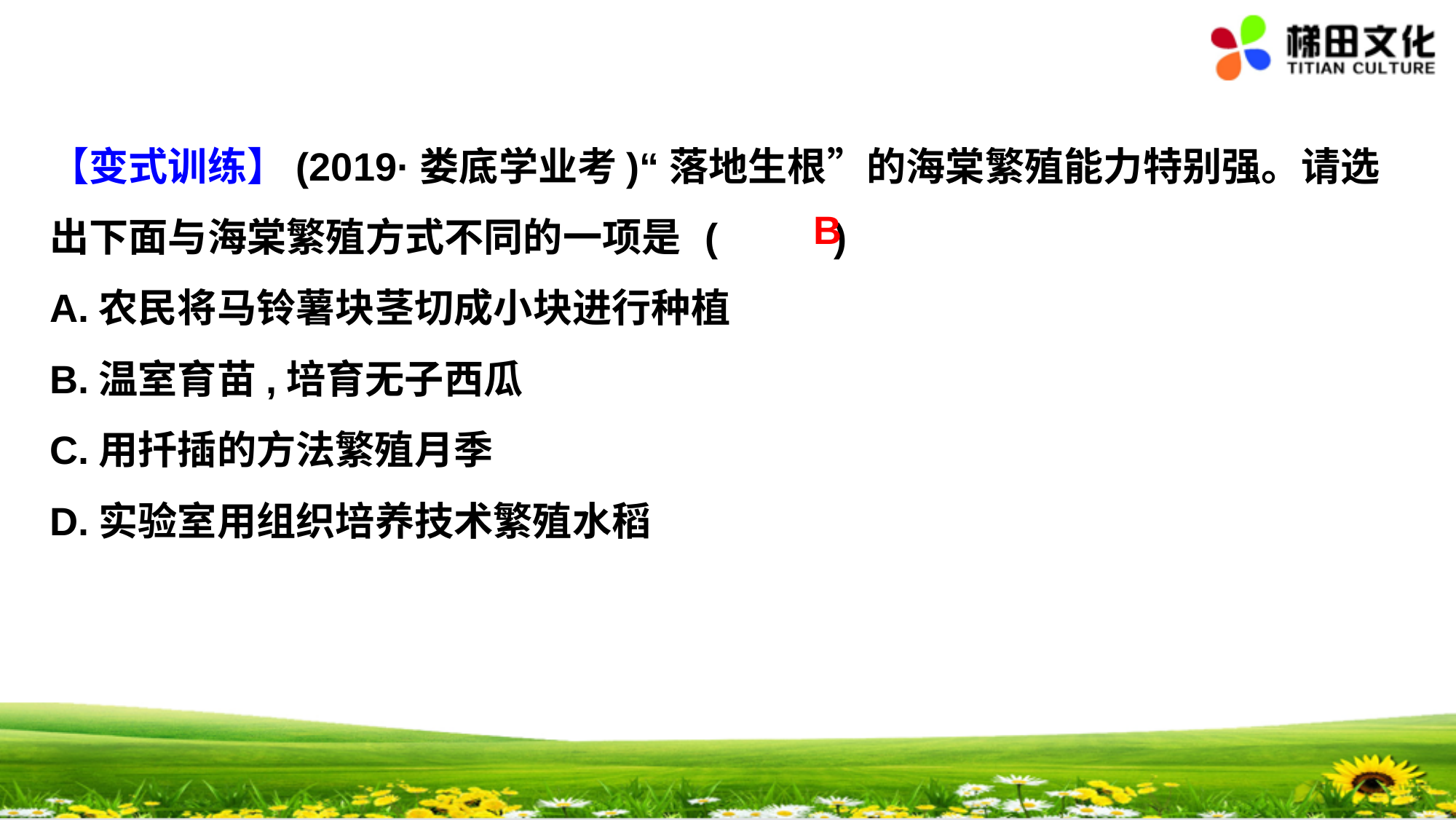

【变式训练】(2019·娄底学业考)“落地生根”的海棠繁殖能力特别强。请选
出下面与海棠繁殖方式不同的一项是	(　  　)
A.农民将马铃薯块茎切成小块进行种植
B.温室育苗,培育无子西瓜
C.用扦插的方法繁殖月季
D.实验室用组织培养技术繁殖水稻
B